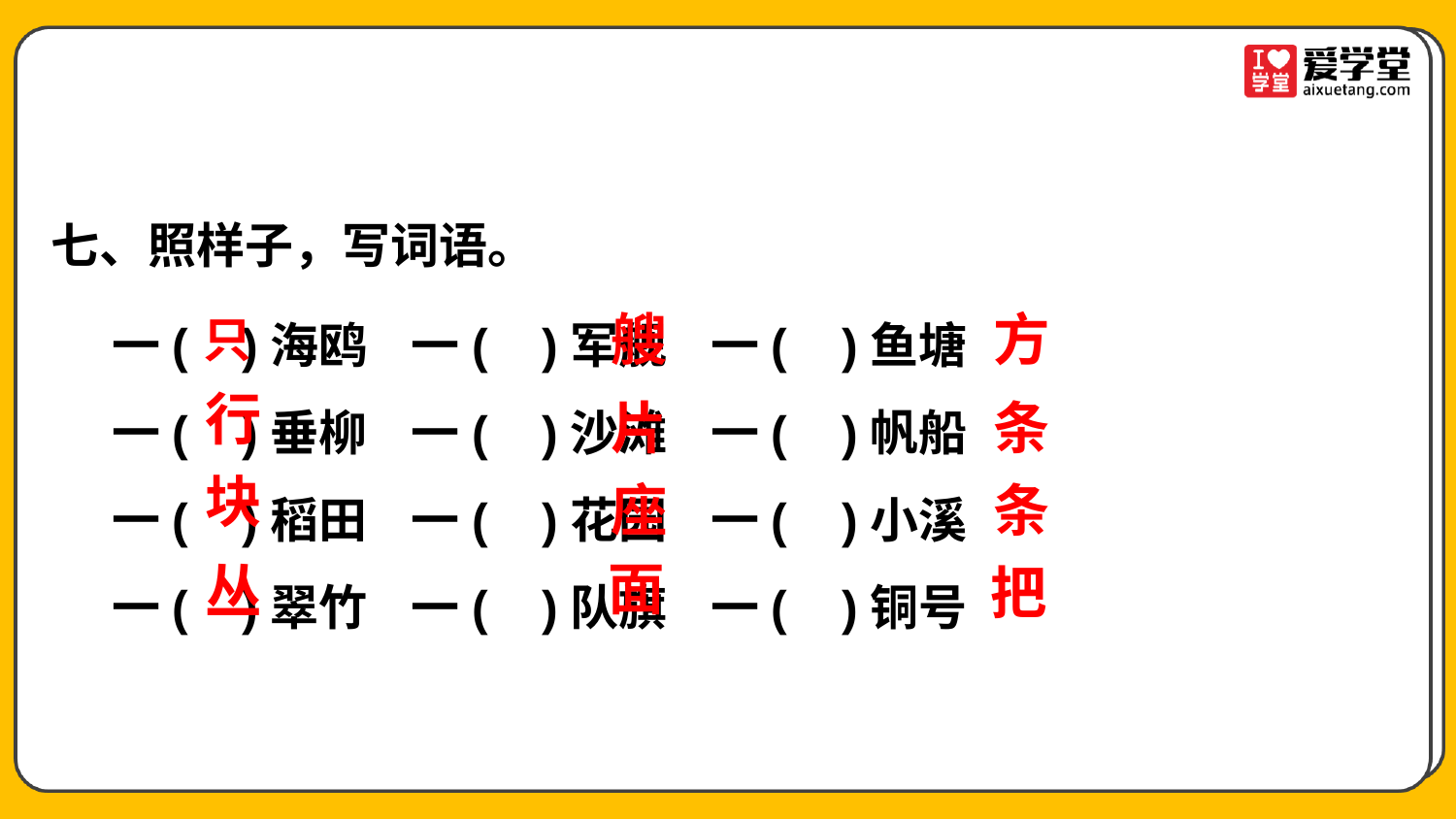

七、照样子，写词语。
一(    )海鸥    一(    )军舰    一(    )鱼塘
一(    )垂柳    一(    )沙滩    一(    )帆船
一(    )稻田    一(    )花园    一(    )小溪
一(    )翠竹    一(    )队旗    一(    )铜号
艘
方
 只
行
片
条
块
座
条
面
丛
把